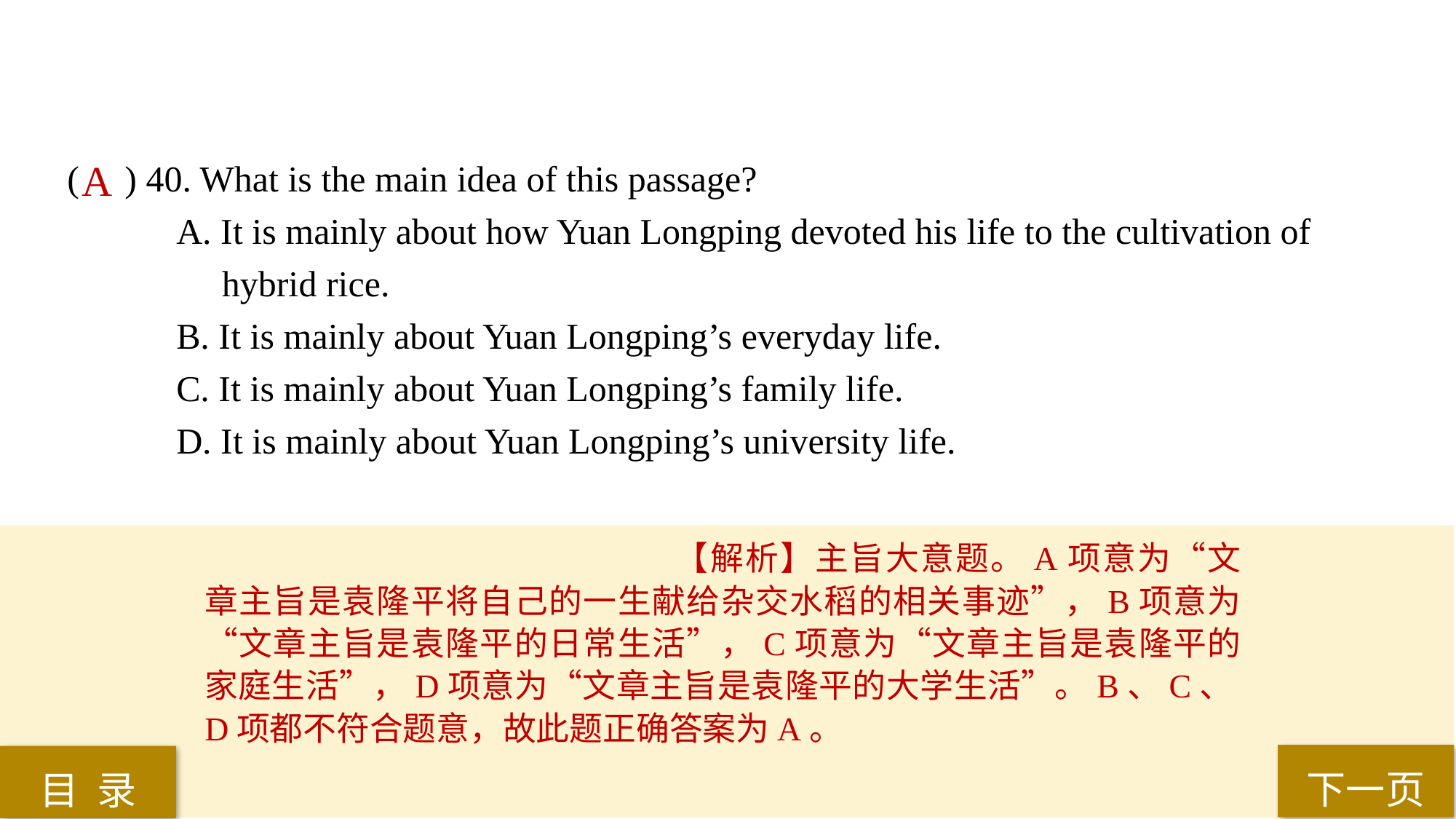

(     ) 40. What is the main idea of this passage?
A. It is mainly about how Yuan Longping devoted his life to the cultivation of
                 hybrid rice.
B. It is mainly about Yuan Longping’s everyday life.
C. It is mainly about Yuan Longping’s family life.
D. It is mainly about Yuan Longping’s university life.
A
【解析】主旨大意题。A项意为“文章主旨是袁隆平将自己的一生献给杂交水稻的相关事迹”，B项意为“文章主旨是袁隆平的日常生活”，C项意为“文章主旨是袁隆平的家庭生活”，D项意为“文章主旨是袁隆平的大学生活”。B、C、D项都不符合题意，故此题正确答案为A。